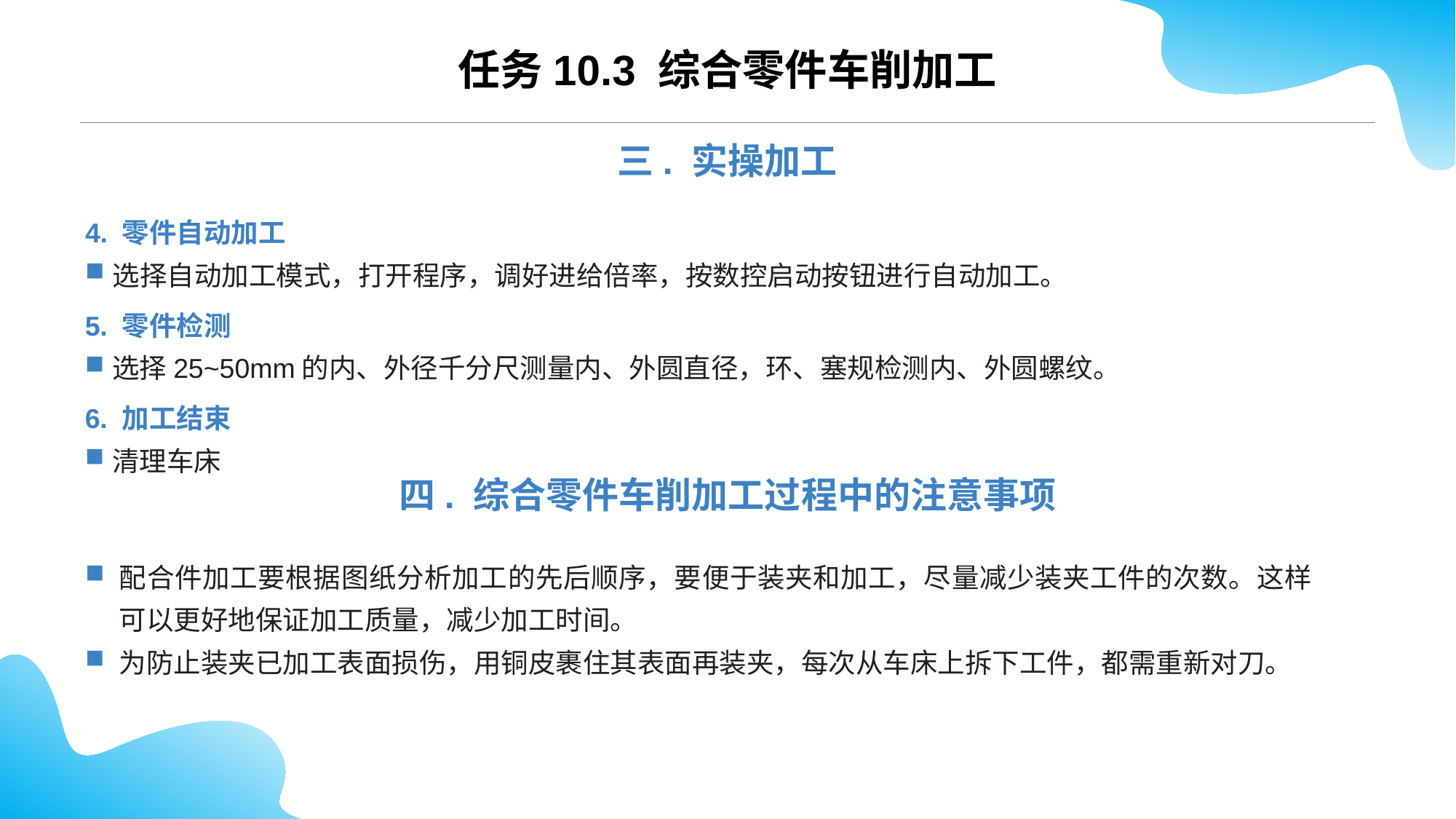

任务10.3 综合零件车削加工
三. 实操加工
4. 零件自动加工
选择自动加工模式，打开程序，调好进给倍率，按数控启动按钮进行自动加工。
5. 零件检测
选择25~50mm的内、外径千分尺测量内、外圆直径，环、塞规检测内、外圆螺纹。
6. 加工结束
清理车床
四. 综合零件车削加工过程中的注意事项
配合件加工要根据图纸分析加工的先后顺序，要便于装夹和加工，尽量减少装夹工件的次数。这样可以更好地保证加工质量，减少加工时间。
为防止装夹已加工表面损伤，用铜皮裹住其表面再装夹，每次从车床上拆下工件，都需重新对刀。